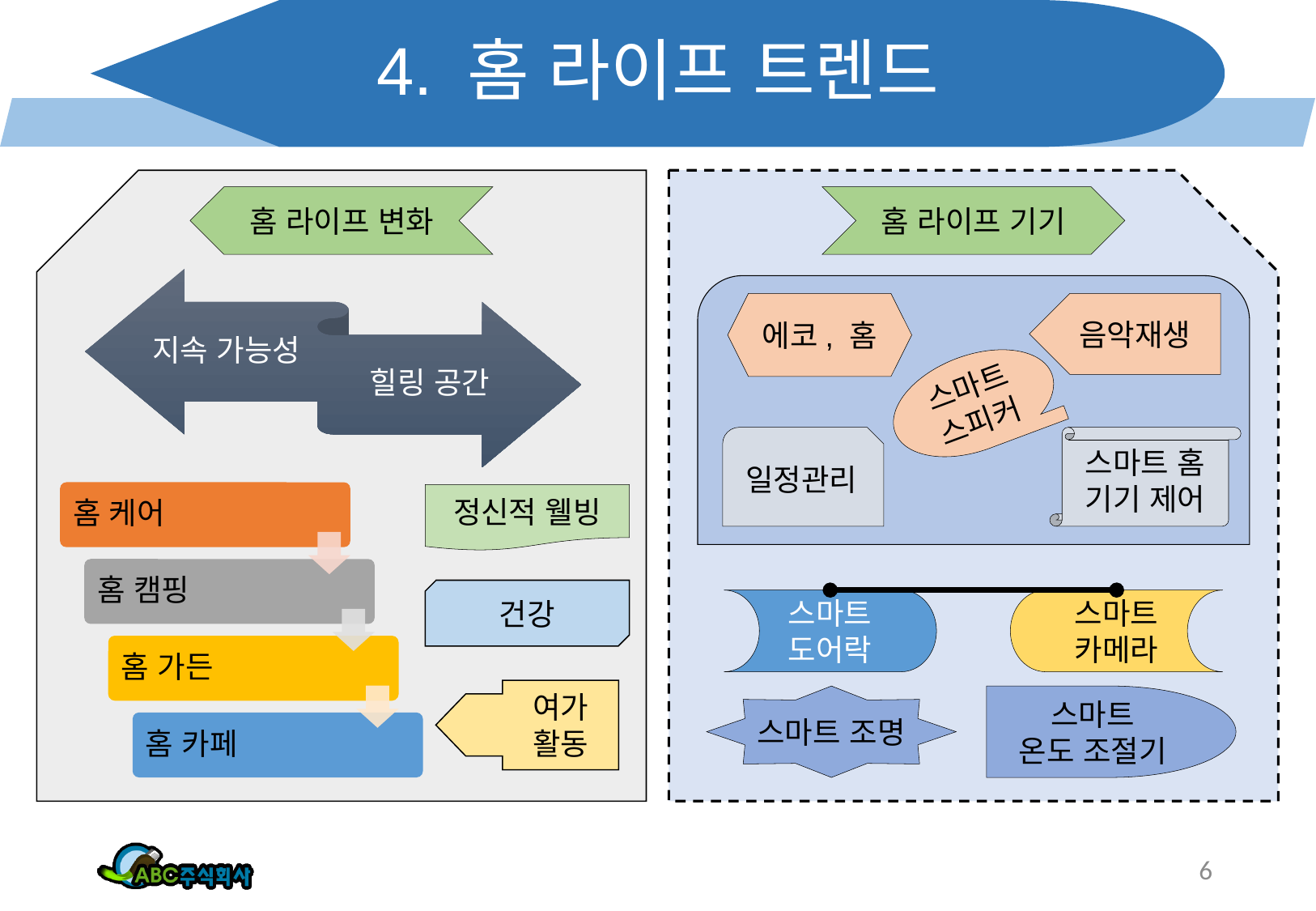

# 4. 홈 라이프 트렌드

홈 라이프 변화
홈 라이프 기기
지속 가능성
힐링 공간

에코, 홈
음악재생
스마트스피커
일정관리
스마트 홈 기기 제어
홈 케어
홈 캠핑
홈 가든
홈 카페

정신적 웰빙

건강
스마트
도어락
스마트
카메라
여가
활동
스마트 조명
스마트
온도 조절기
6